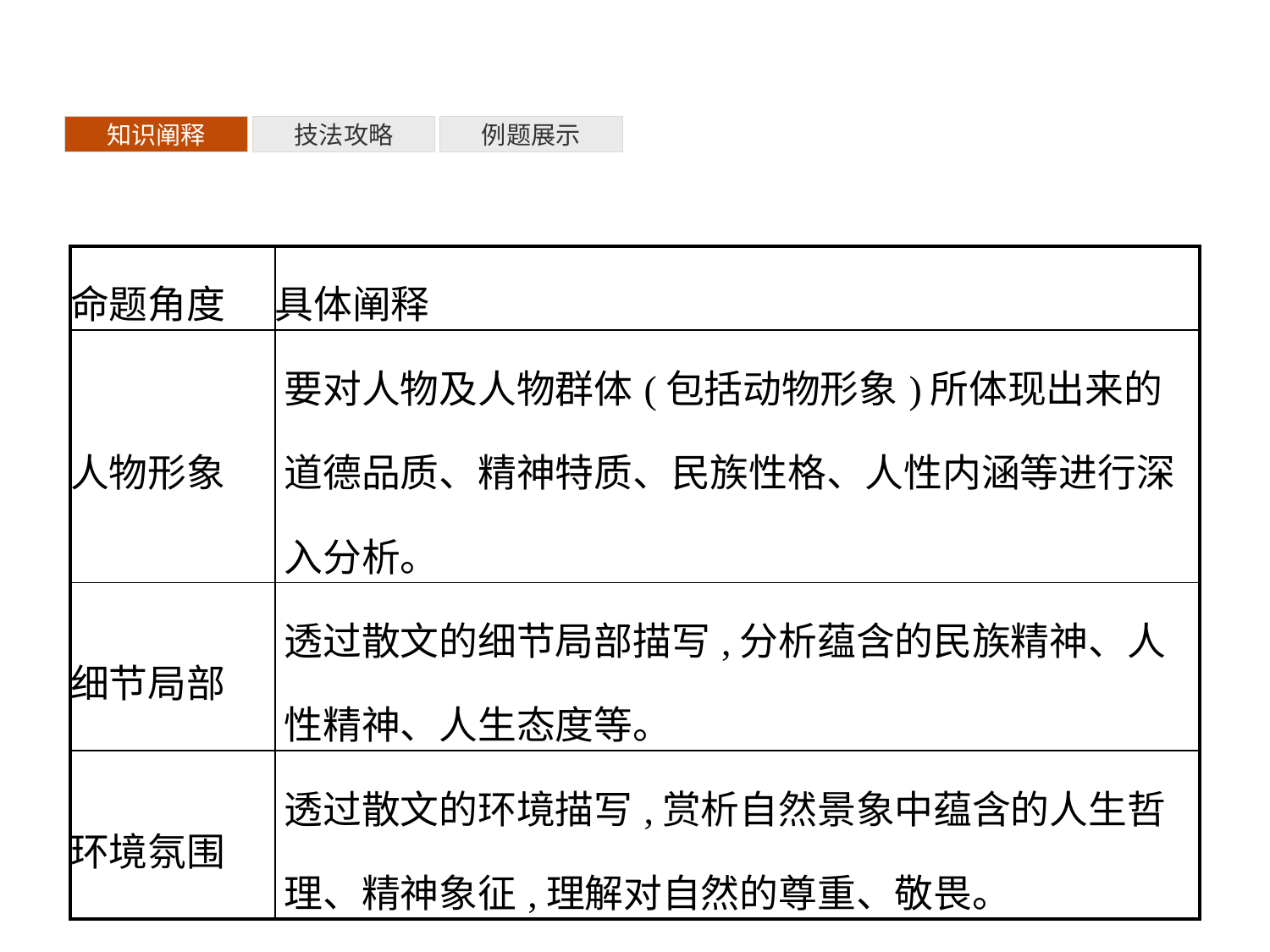

知识阐释
技法攻略
例题展示
| 命题角度 | 具体阐释 |
| --- | --- |
| 人物形象 | 要对人物及人物群体(包括动物形象)所体现出来的道德品质、精神特质、民族性格、人性内涵等进行深入分析。 |
| 细节局部 | 透过散文的细节局部描写,分析蕴含的民族精神、人性精神、人生态度等。 |
| 环境氛围 | 透过散文的环境描写,赏析自然景象中蕴含的人生哲理、精神象征,理解对自然的尊重、敬畏。 |